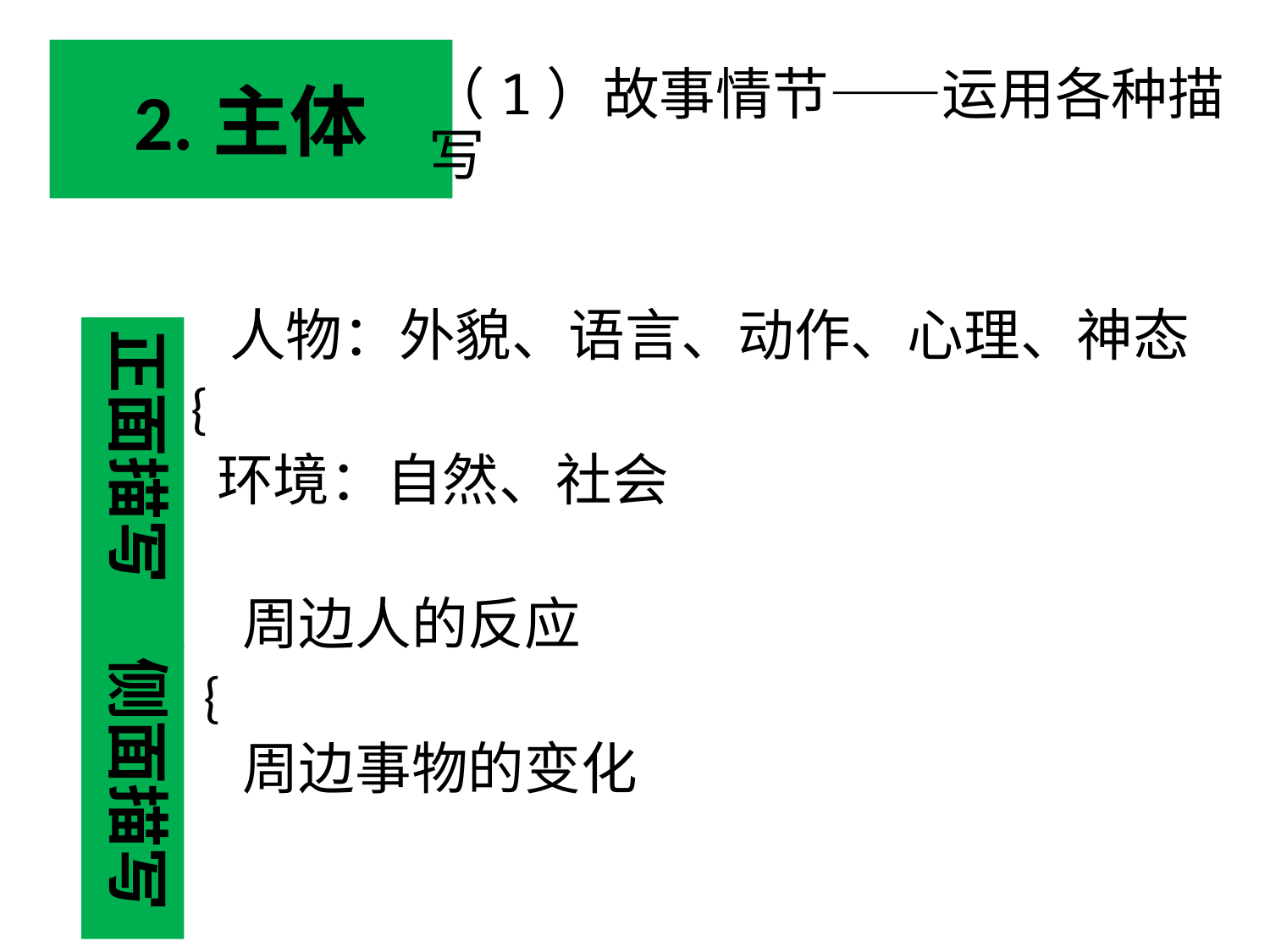

# 2.主体
（1）故事情节——运用各种描写

           人物：外貌、语言、动作、心理、神态
         {
          环境：自然、社会

            周边人的反应
          {
            周边事物的变化
正面描写
侧面描写